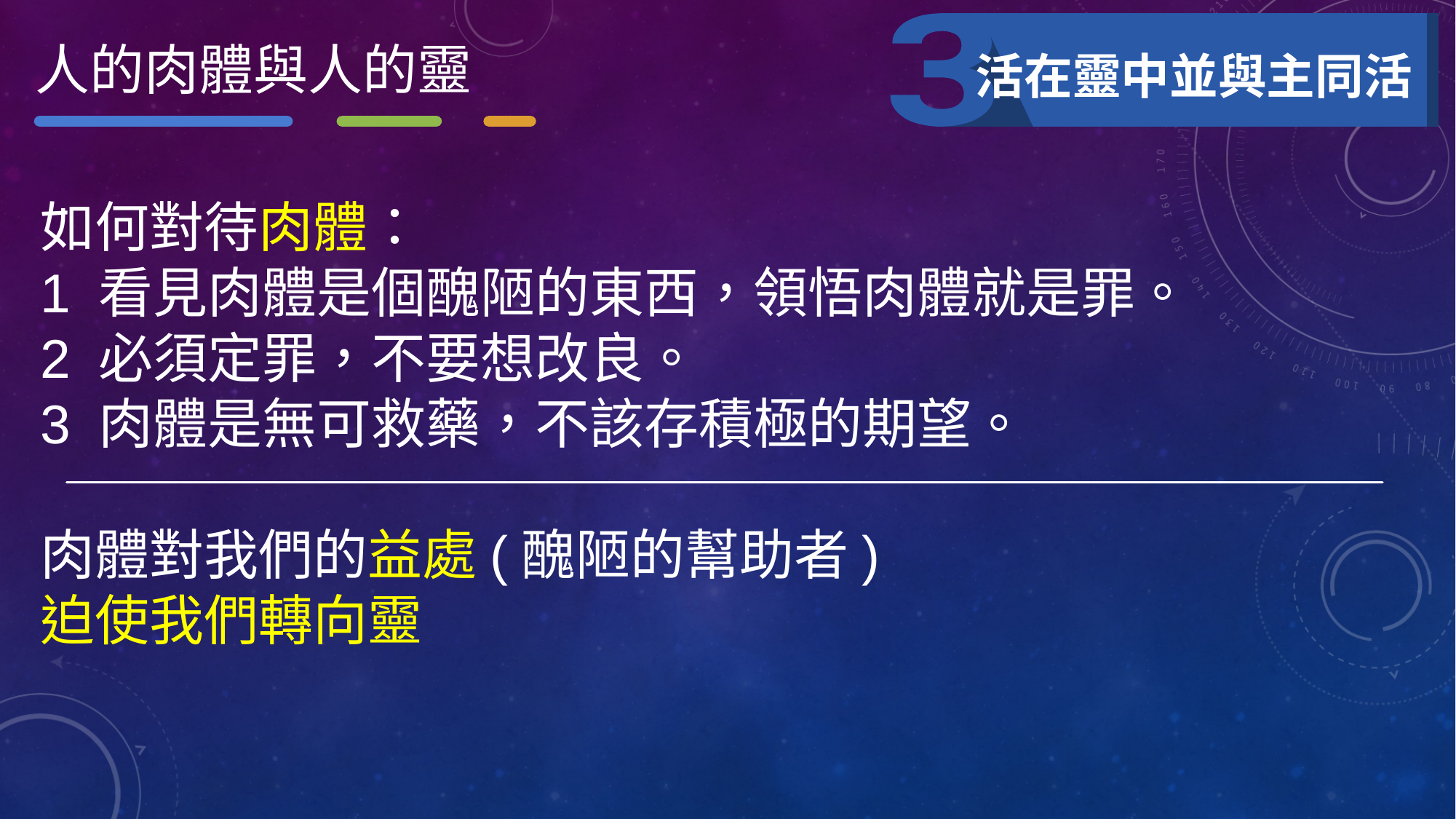

人的肉體與人的靈
活在靈中並與主同活

如何對待肉體：
1 看見肉體是個醜陋的東西，領悟肉體就是罪。
2 必須定罪，不要想改良。
3 肉體是無可救藥，不該存積極的期望。

肉體對我們的益處(醜陋的幫助者)
迫使我們轉向靈